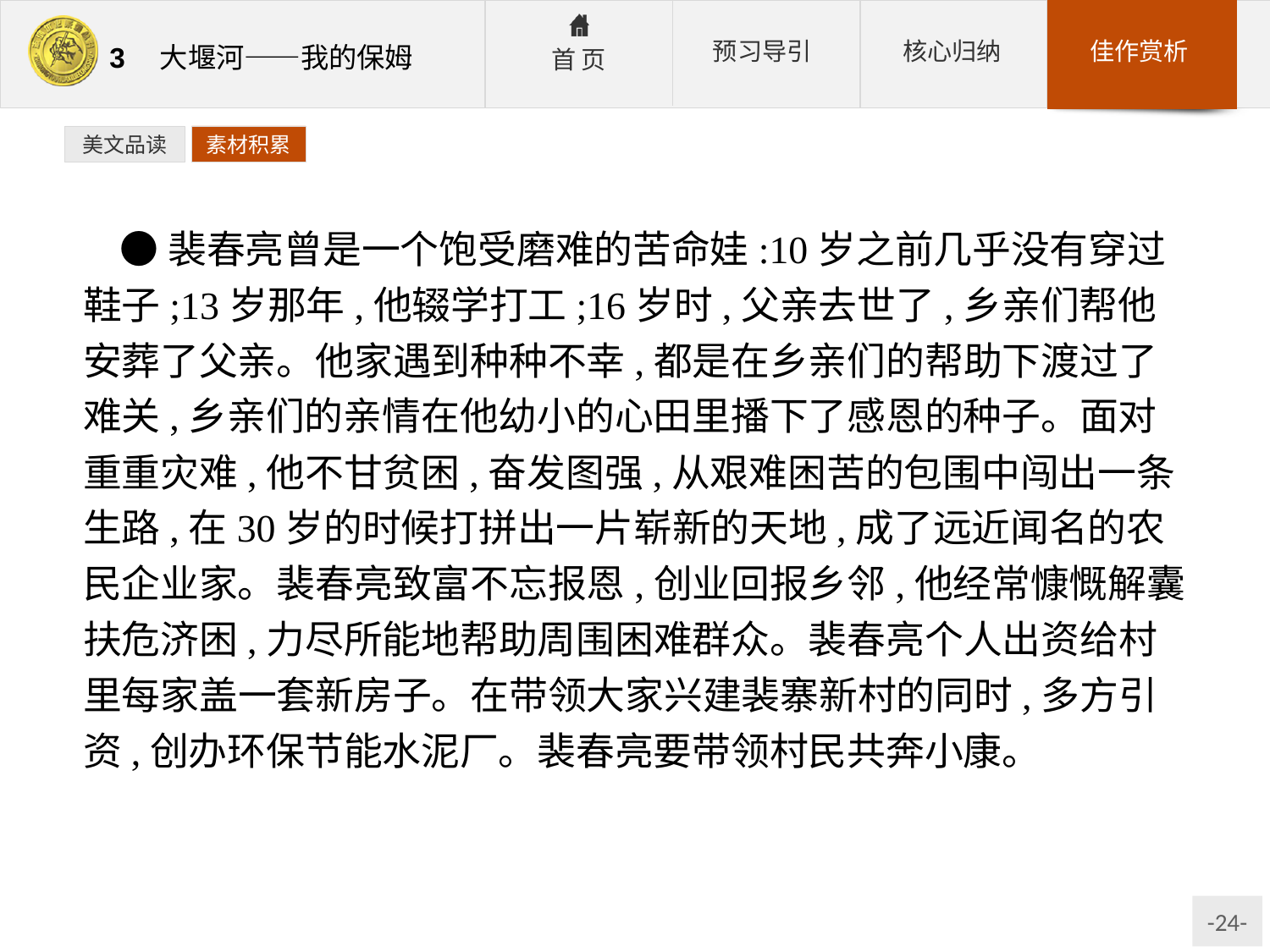

美文品读
素材积累
●裴春亮曾是一个饱受磨难的苦命娃:10岁之前几乎没有穿过鞋子;13岁那年,他辍学打工;16岁时,父亲去世了,乡亲们帮他安葬了父亲。他家遇到种种不幸,都是在乡亲们的帮助下渡过了难关,乡亲们的亲情在他幼小的心田里播下了感恩的种子。面对重重灾难,他不甘贫困,奋发图强,从艰难困苦的包围中闯出一条生路,在30岁的时候打拼出一片崭新的天地,成了远近闻名的农民企业家。裴春亮致富不忘报恩,创业回报乡邻,他经常慷慨解囊扶危济困,力尽所能地帮助周围困难群众。裴春亮个人出资给村里每家盖一套新房子。在带领大家兴建裴寨新村的同时,多方引资,创办环保节能水泥厂。裴春亮要带领村民共奔小康。